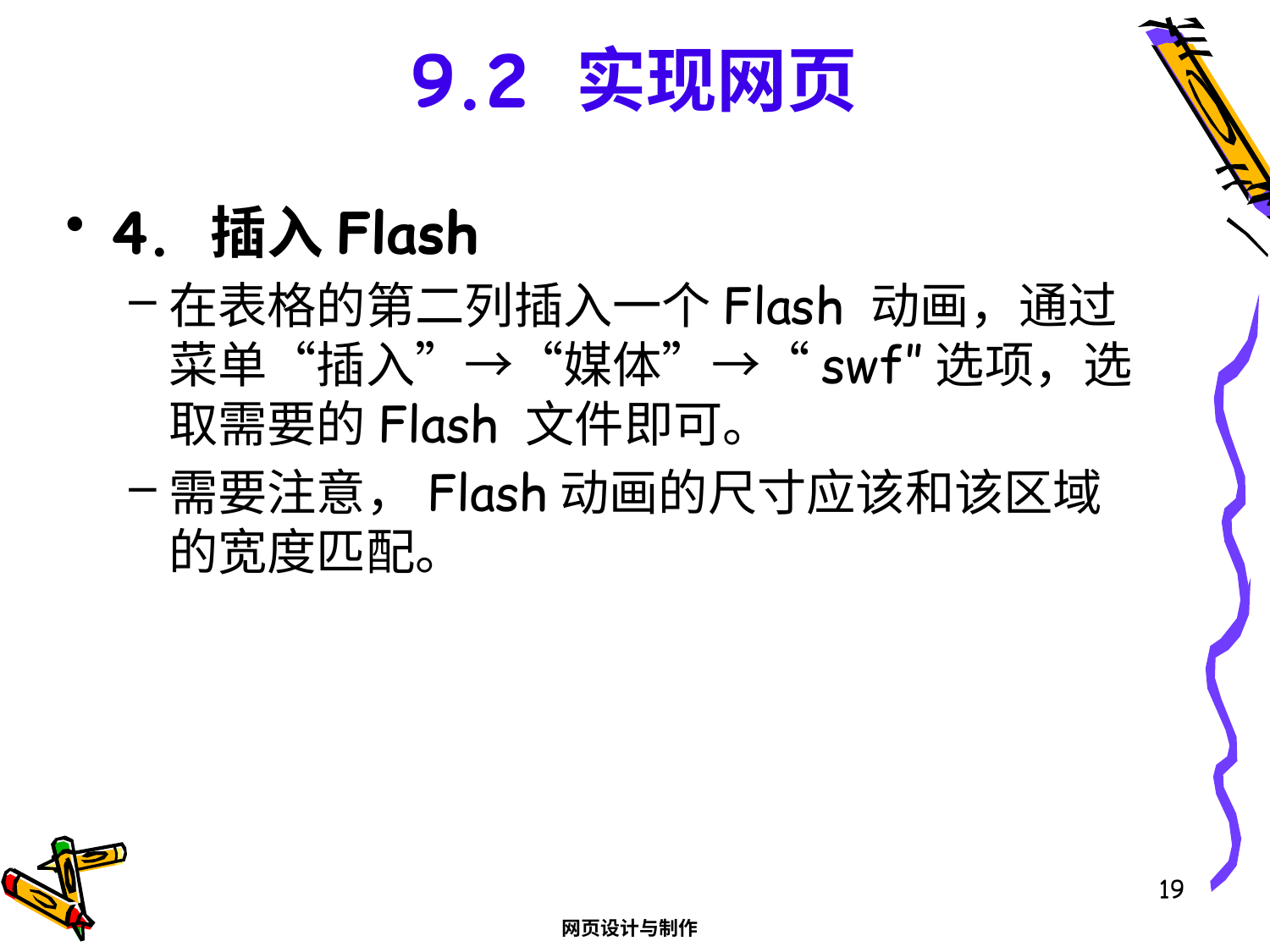

# 9.2 实现网页
4. 插入Flash
在表格的第二列插入一个Flash 动画，通过菜单“插入”→“媒体”→“swf”选项，选取需要的Flash 文件即可。
需要注意，Flash动画的尺寸应该和该区域的宽度匹配。
19
网页设计与制作